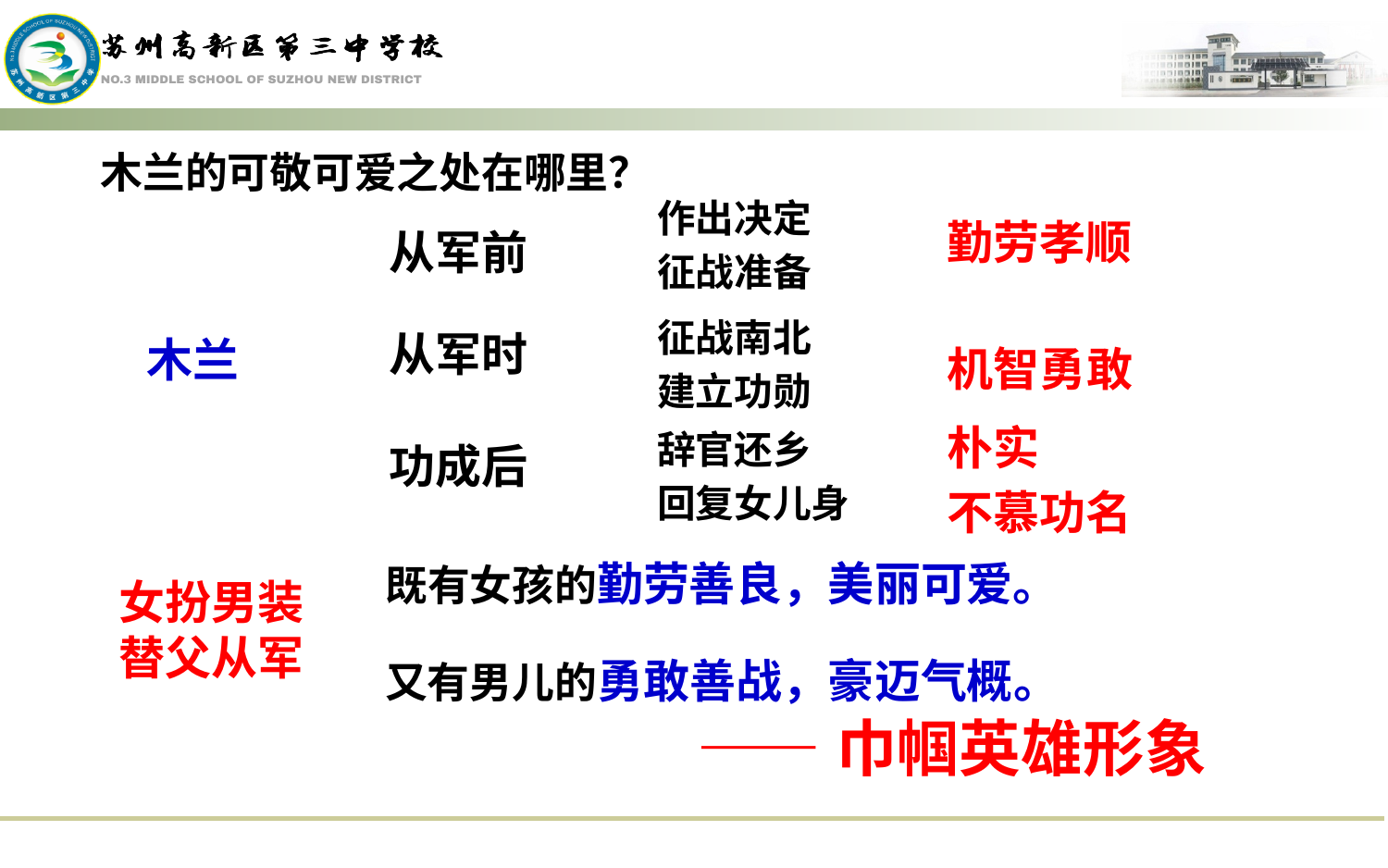

木兰的可敬可爱之处在哪里？
作出决定
征战准备
勤劳孝顺
从军前
征战南北
建立功勋
从军时
机智勇敢
木兰
朴实
不慕功名
辞官还乡
回复女儿身
功成后
既有女孩的勤劳善良，美丽可爱。
女扮男装
替父从军
又有男儿的勇敢善战，豪迈气概。
——巾帼英雄形象